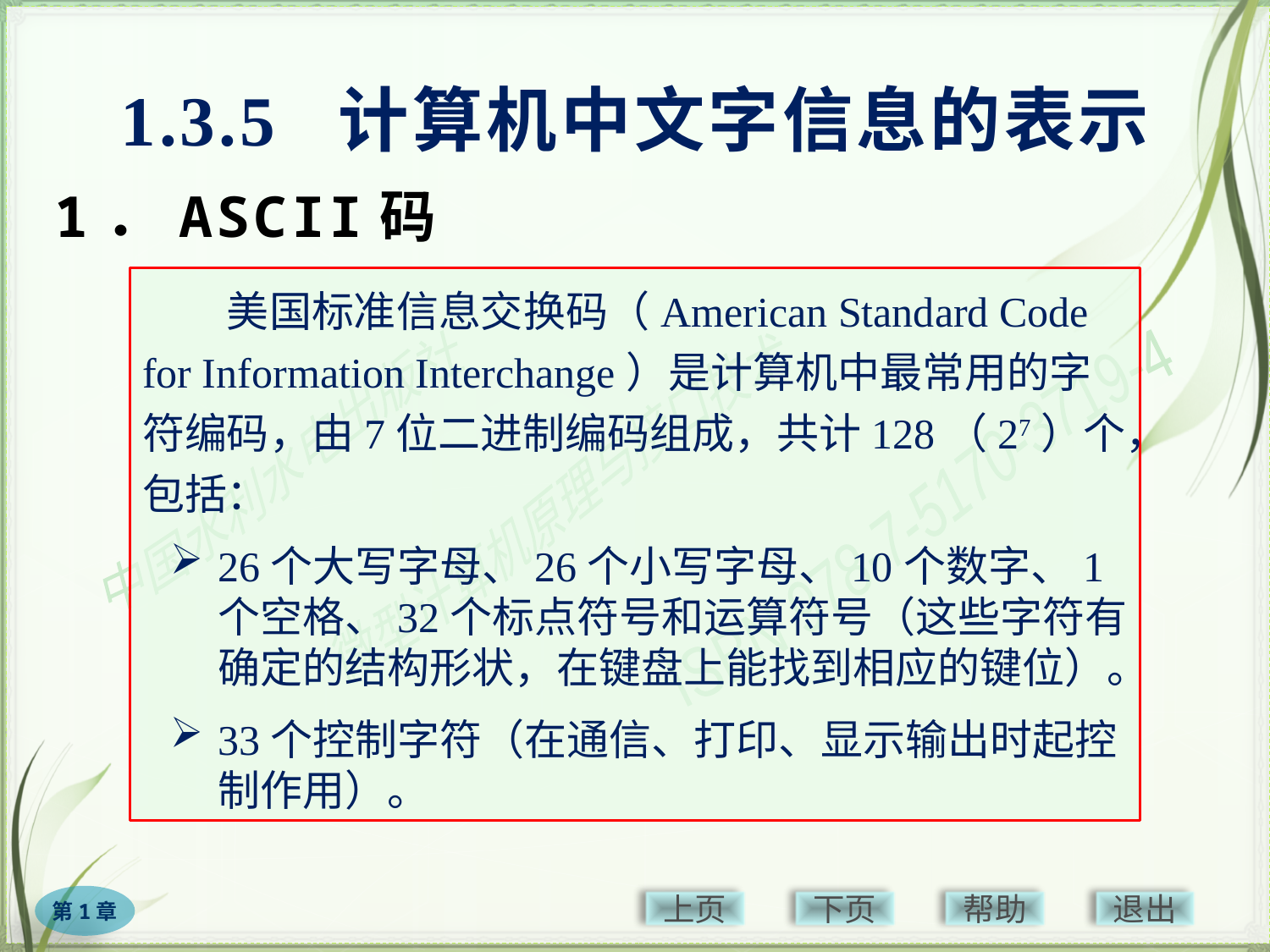

# 1.3.5  计算机中文字信息的表示
1．ASCII码
　　美国标准信息交换码（American Standard Code for Information Interchange）是计算机中最常用的字符编码，由7位二进制编码组成，共计128（27）个，包括：
26个大写字母、26个小写字母、10个数字、1个空格、32个标点符号和运算符号（这些字符有确定的结构形状，在键盘上能找到相应的键位）。
33个控制字符（在通信、打印、显示输出时起控制作用）。